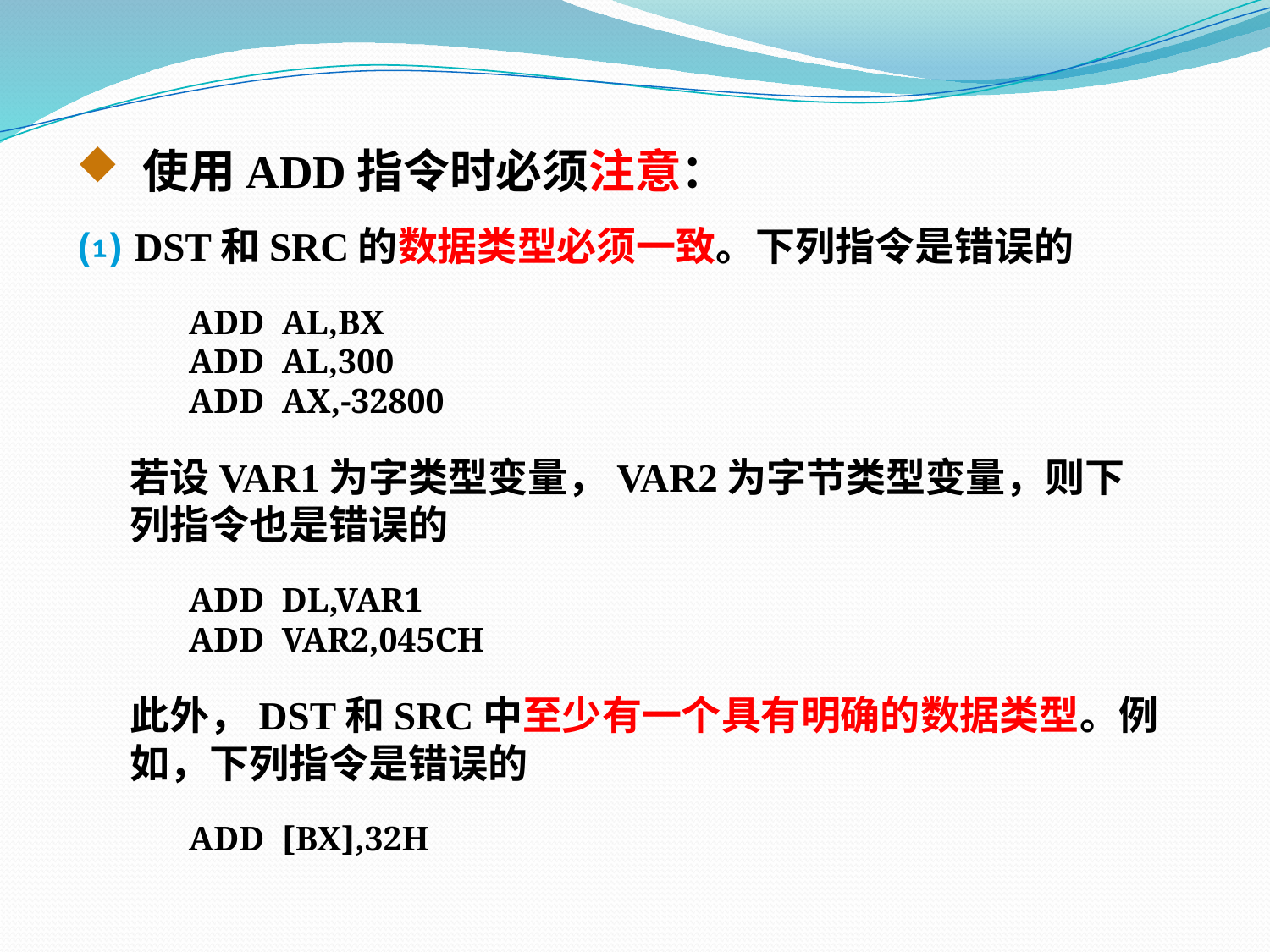

使用ADD指令时必须注意：

⑴ DST和SRC的数据类型必须一致。下列指令是错误的

             ADD  AL,BX
             ADD  AL,300
             ADD  AX,-32800

     若设VAR1为字类型变量，VAR2为字节类型变量，则下
     列指令也是错误的

             ADD  DL,VAR1
             ADD  VAR2,045CH

     此外，DST和SRC中至少有一个具有明确的数据类型。例
     如，下列指令是错误的

             ADD  [BX],32H